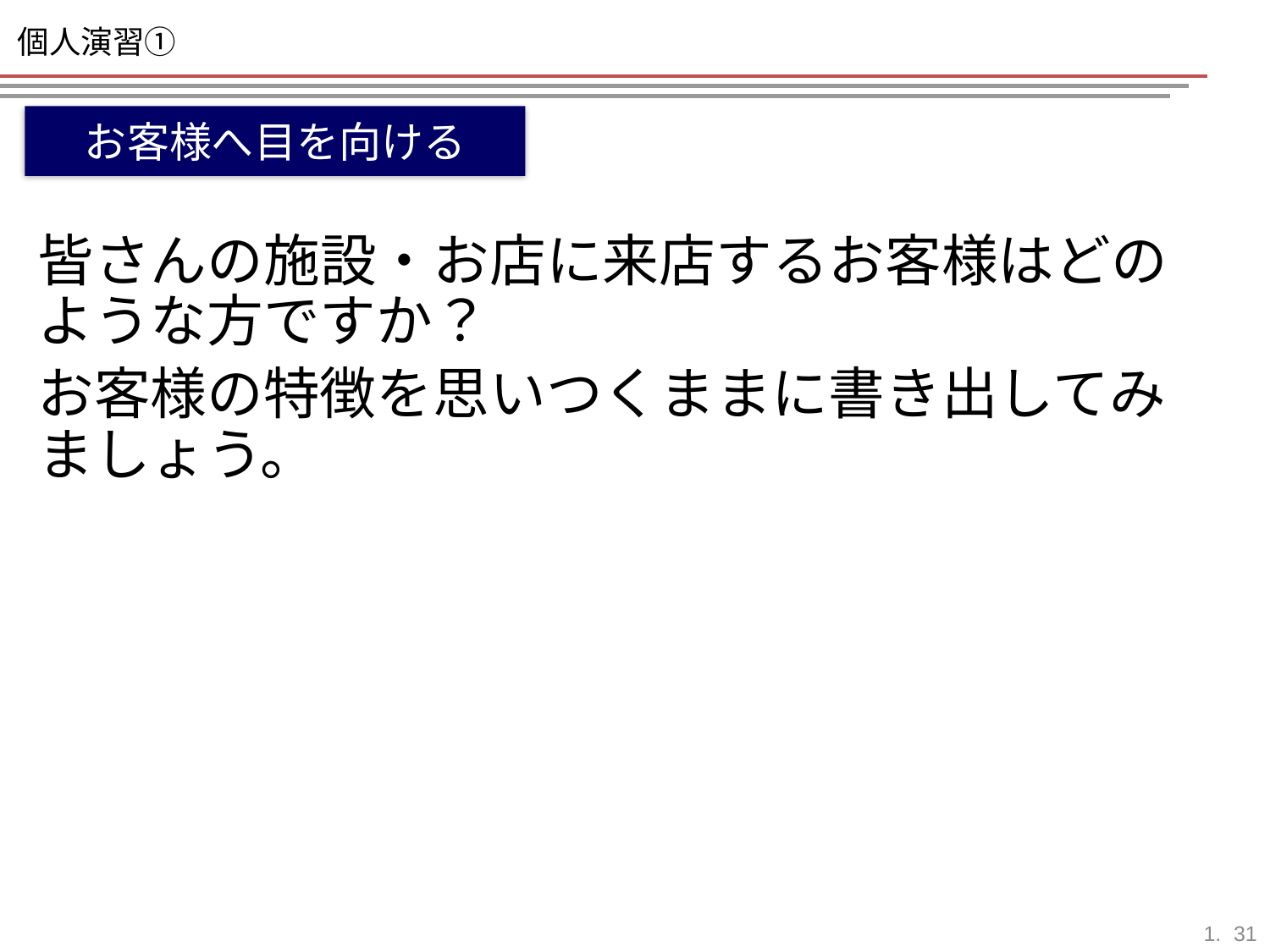

# 個人演習①
お客様へ目を向ける
皆さんの施設・お店に来店するお客様はどのような方ですか？
お客様の特徴を思いつくままに書き出してみましょう。
31